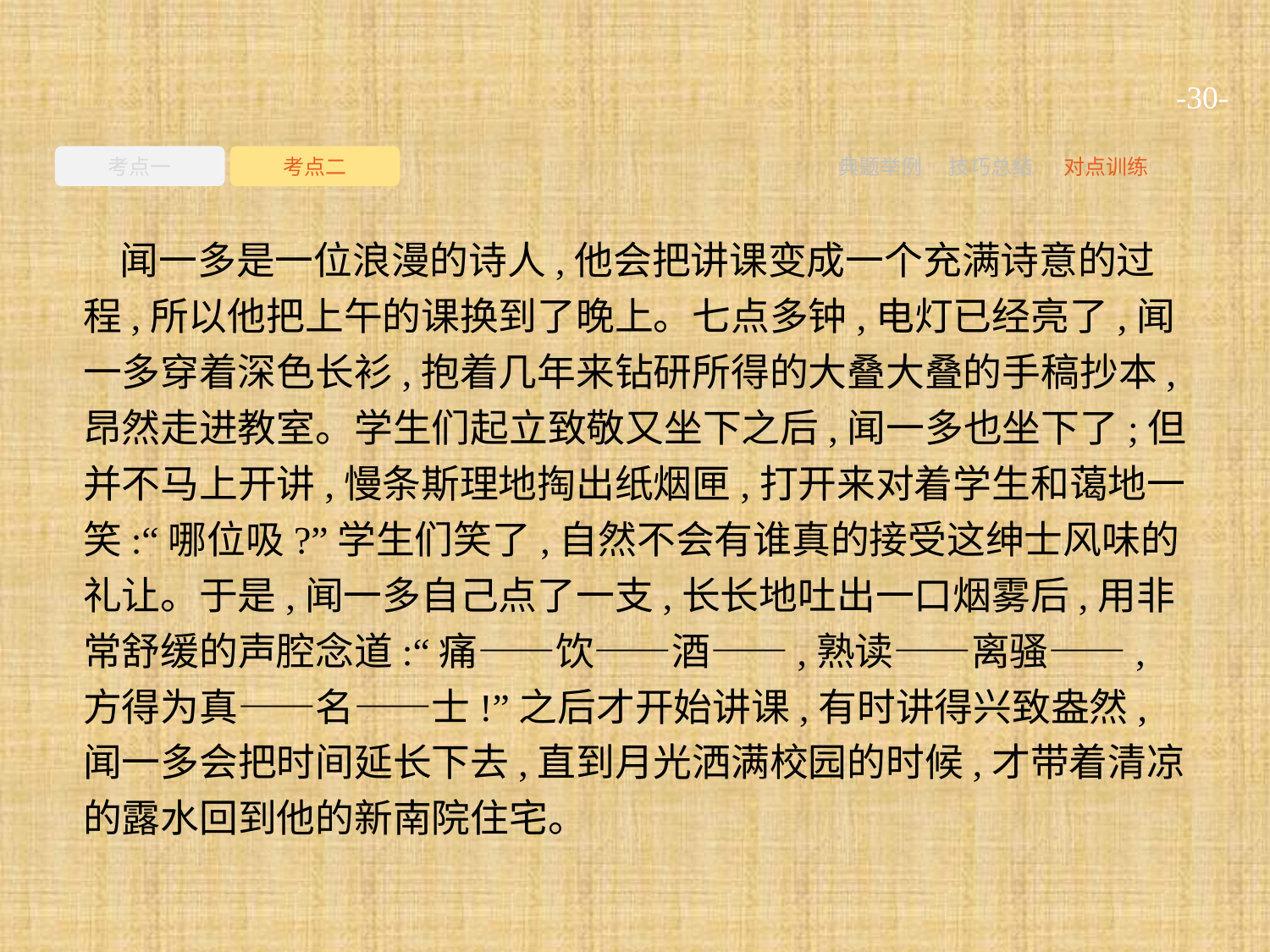

-30-
考点一
考点二
典题举例
技巧总结
对点训练
闻一多是一位浪漫的诗人,他会把讲课变成一个充满诗意的过程,所以他把上午的课换到了晚上。七点多钟,电灯已经亮了,闻一多穿着深色长衫,抱着几年来钻研所得的大叠大叠的手稿抄本,昂然走进教室。学生们起立致敬又坐下之后,闻一多也坐下了;但并不马上开讲,慢条斯理地掏出纸烟匣,打开来对着学生和蔼地一笑:“哪位吸?”学生们笑了,自然不会有谁真的接受这绅士风味的礼让。于是,闻一多自己点了一支,长长地吐出一口烟雾后,用非常舒缓的声腔念道:“痛——饮——酒——,熟读——离骚——,方得为真——名——士!”之后才开始讲课,有时讲得兴致盎然,闻一多会把时间延长下去,直到月光洒满校园的时候,才带着清凉的露水回到他的新南院住宅。